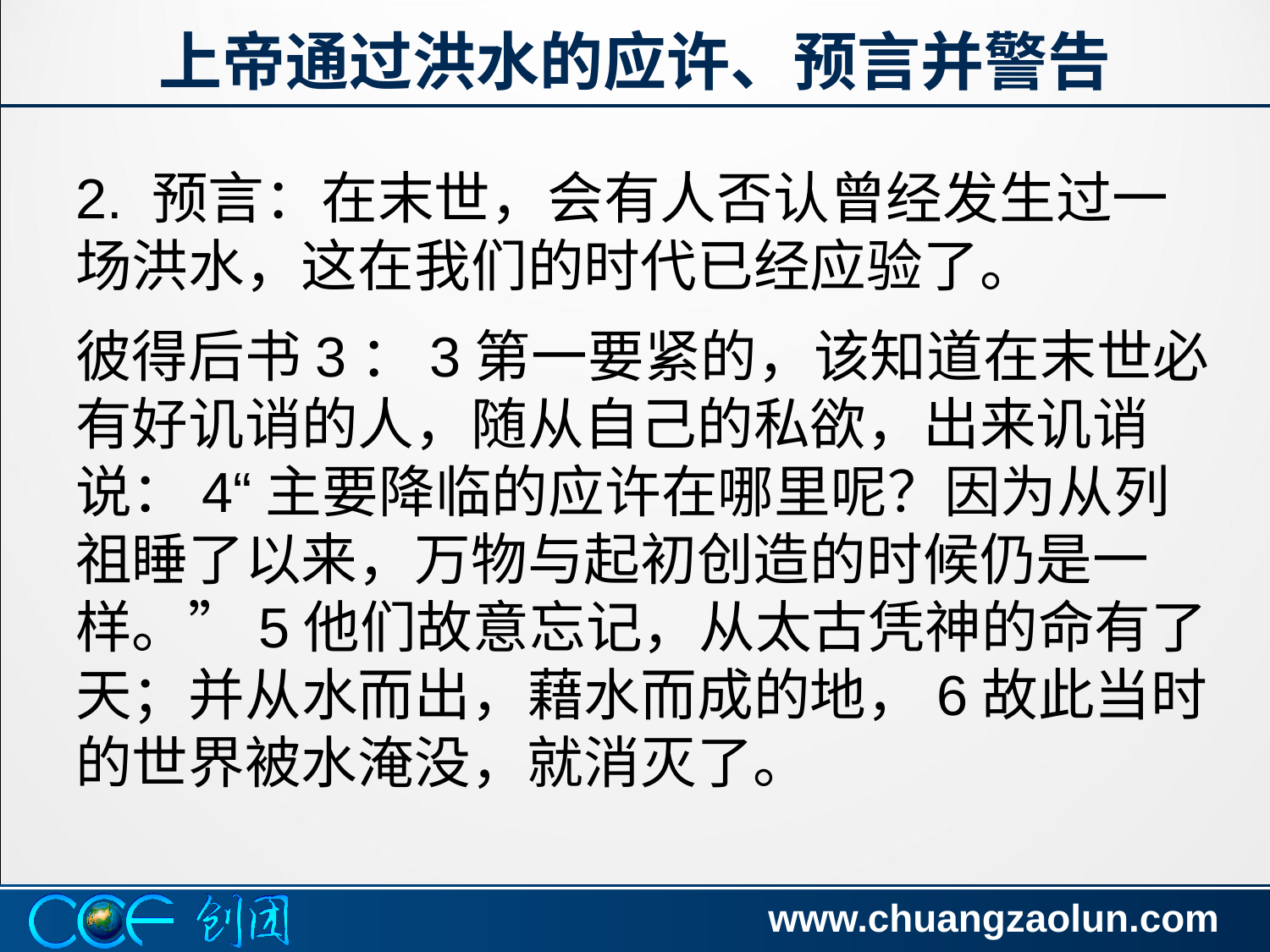

# 上帝通过洪水的应许、预言并警告
2. 预言：在末世，会有人否认曾经发生过一场洪水，这在我们的时代已经应验了。

彼得后书3：3第一要紧的，该知道在末世必有好讥诮的人，随从自己的私欲，出来讥诮说：4“主要降临的应许在哪里呢？因为从列祖睡了以来，万物与起初创造的时候仍是一样。”5他们故意忘记，从太古凭神的命有了天；并从水而出，藉水而成的地，6故此当时的世界被水淹没，就消灭了。